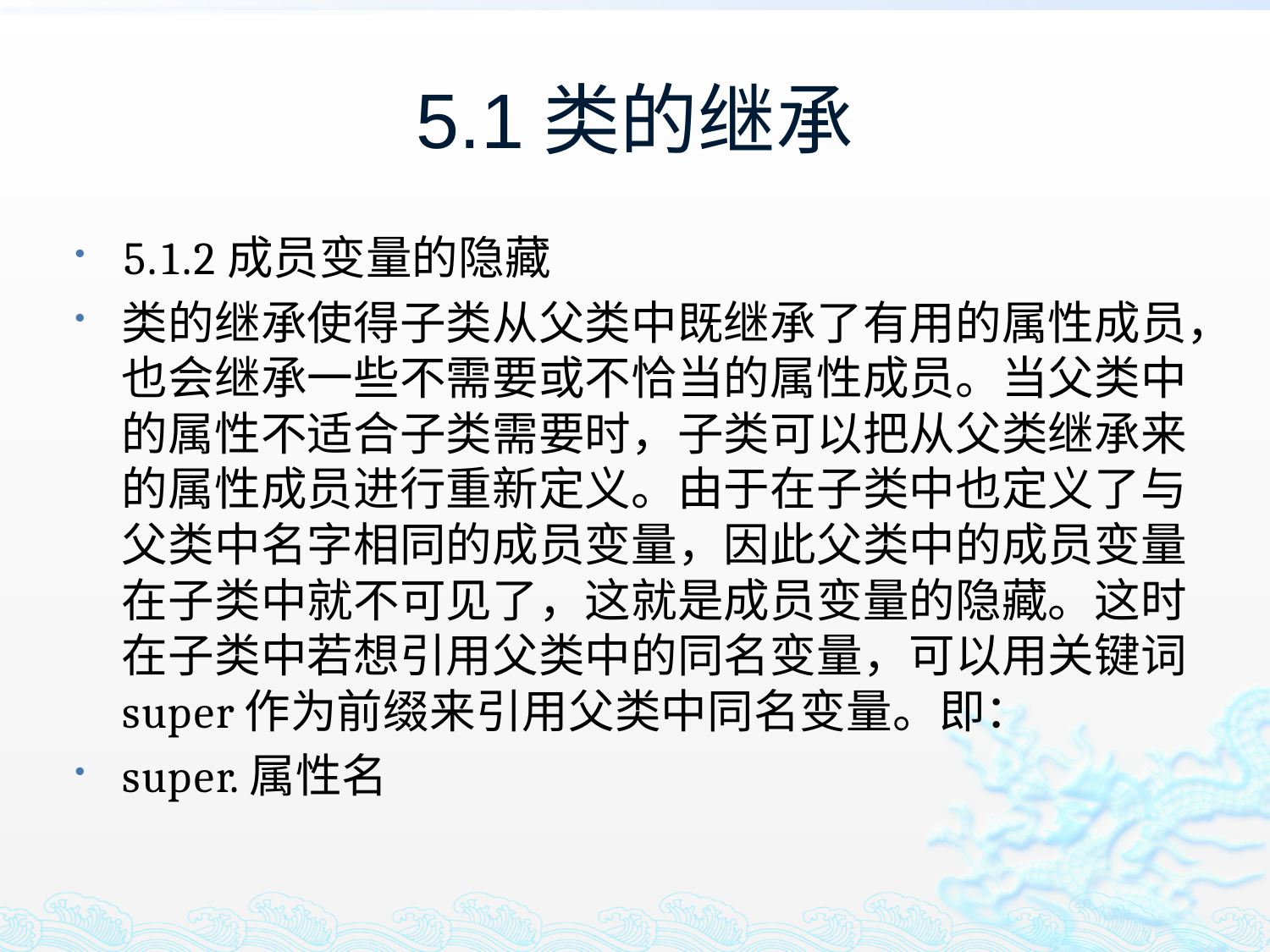

# 5.1类的继承
5.1.2成员变量的隐藏
类的继承使得子类从父类中既继承了有用的属性成员，也会继承一些不需要或不恰当的属性成员。当父类中的属性不适合子类需要时，子类可以把从父类继承来的属性成员进行重新定义。由于在子类中也定义了与父类中名字相同的成员变量，因此父类中的成员变量在子类中就不可见了，这就是成员变量的隐藏。这时在子类中若想引用父类中的同名变量，可以用关键词super作为前缀来引用父类中同名变量。即：
super.属性名